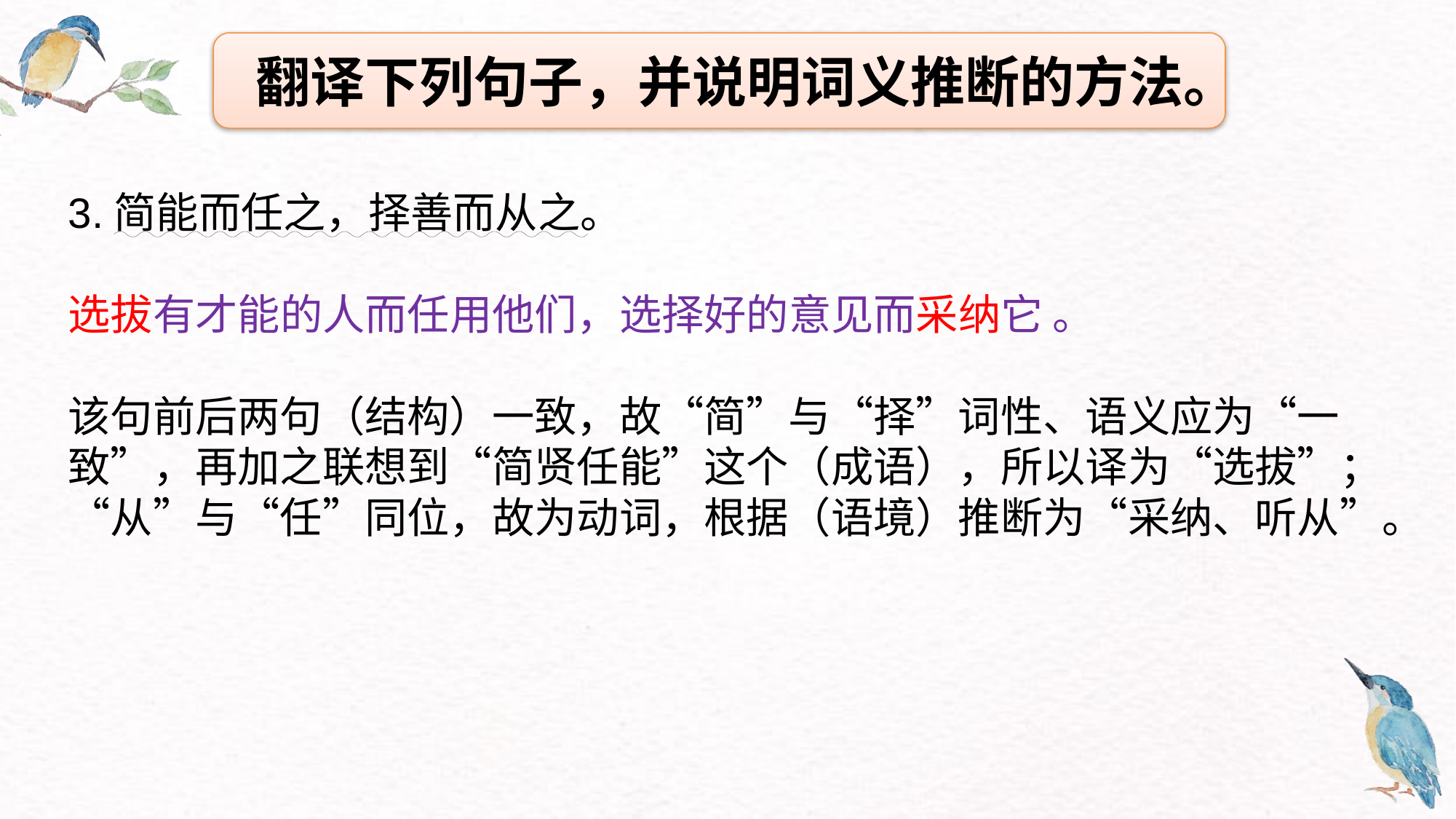

翻译下列句子，并说明词义推断的方法。
3.简能而任之，择善而从之。

选拔有才能的人而任用他们，选择好的意见而采纳它 。

该句前后两句（结构）一致，故“简”与“择”词性、语义应为“一致”，再加之联想到“简贤任能”这个（成语），所以译为“选拔”；“从”与“任”同位，故为动词，根据（语境）推断为“采纳、听从”。